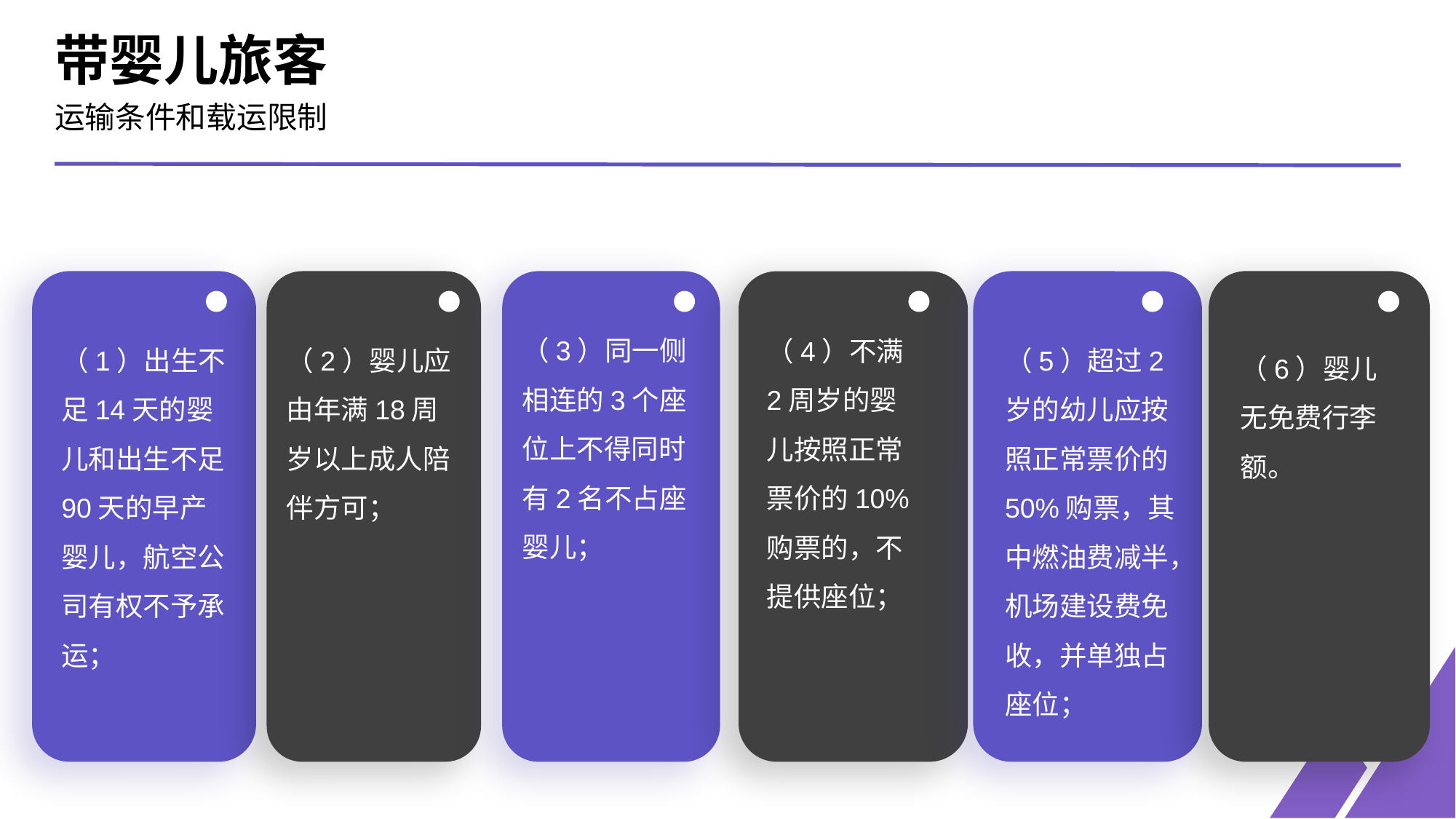

带婴儿旅客
运输条件和载运限制

（3）同一侧相连的3个座位上不得同时有2名不占座婴儿；
（4）不满2周岁的婴儿按照正常票价的10%购票的，不提供座位；
（1）出生不足14天的婴儿和出生不足90天的早产婴儿，航空公司有权不予承运；
（2）婴儿应由年满18周岁以上成人陪伴方可；
（5）超过2岁的幼儿应按照正常票价的50%购票，其中燃油费减半，机场建设费免收，并单独占座位；
（6）婴儿无免费行李额。